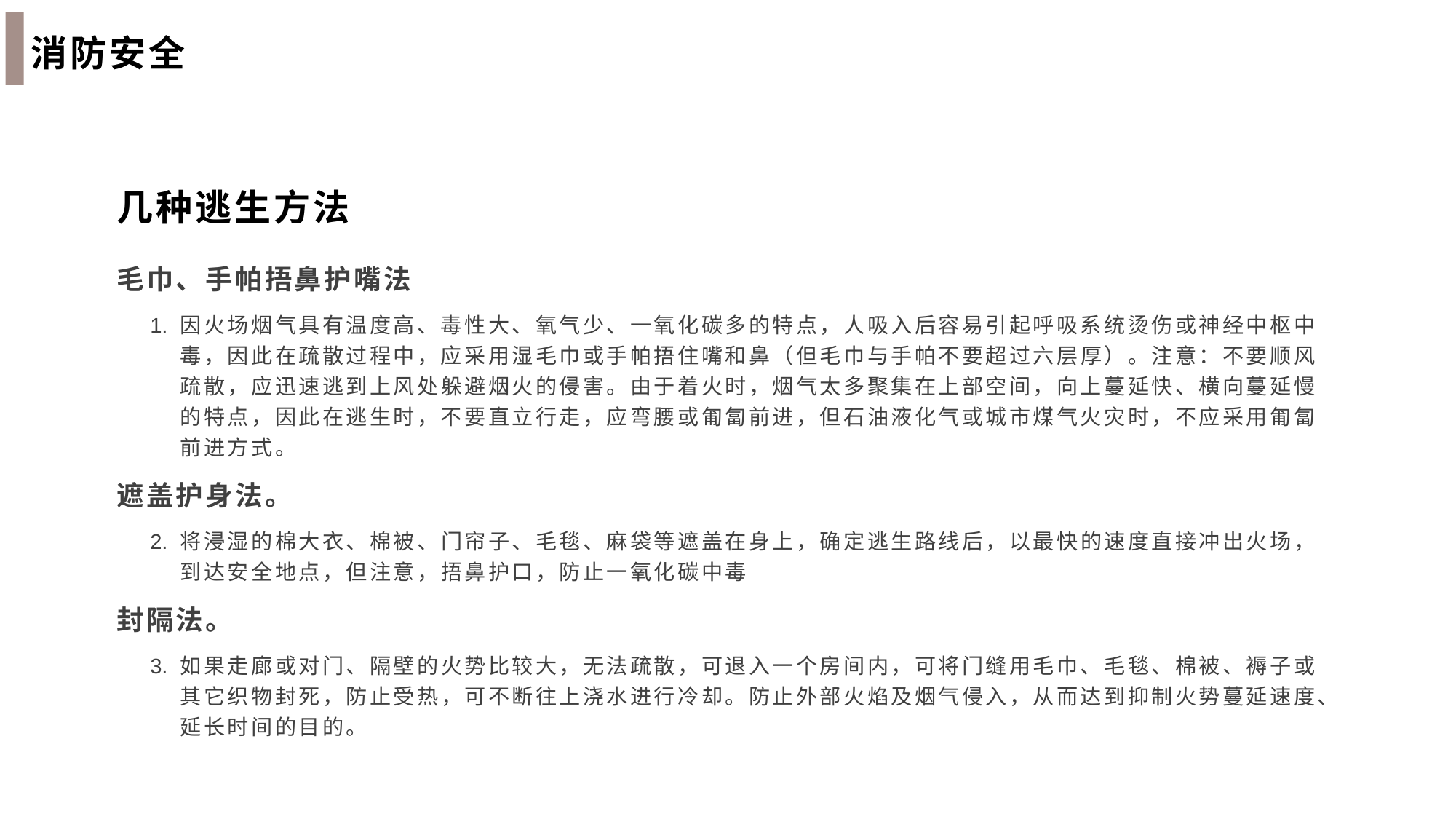

消防安全
几种逃生方法
毛巾、手帕捂鼻护嘴法
因火场烟气具有温度高、毒性大、氧气少、一氧化碳多的特点，人吸入后容易引起呼吸系统烫伤或神经中枢中毒，因此在疏散过程中，应采用湿毛巾或手帕捂住嘴和鼻（但毛巾与手帕不要超过六层厚）。注意：不要顺风疏散，应迅速逃到上风处躲避烟火的侵害。由于着火时，烟气太多聚集在上部空间，向上蔓延快、横向蔓延慢的特点，因此在逃生时，不要直立行走，应弯腰或匍匐前进，但石油液化气或城市煤气火灾时，不应采用匍匐前进方式。
遮盖护身法。
将浸湿的棉大衣、棉被、门帘子、毛毯、麻袋等遮盖在身上，确定逃生路线后，以最快的速度直接冲出火场，到达安全地点，但注意，捂鼻护口，防止一氧化碳中毒
封隔法。
如果走廊或对门、隔壁的火势比较大，无法疏散，可退入一个房间内，可将门缝用毛巾、毛毯、棉被、褥子或其它织物封死，防止受热，可不断往上浇水进行冷却。防止外部火焰及烟气侵入，从而达到抑制火势蔓延速度、延长时间的目的。